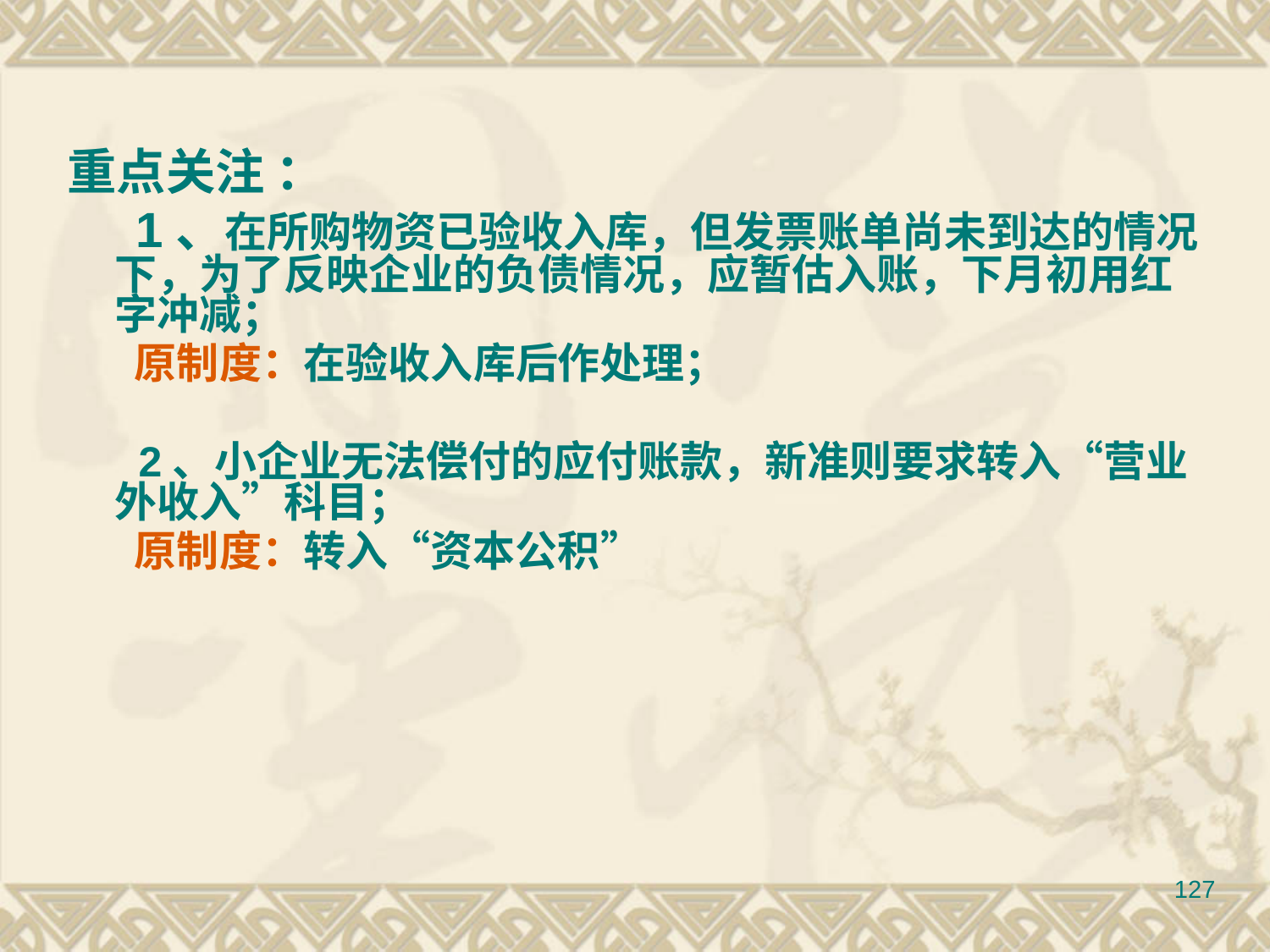

重点关注 ：
     1、在所购物资已验收入库，但发票账单尚未到达的情况下，为了反映企业的负债情况，应暂估入账，下月初用红字冲减；
      原制度：在验收入库后作处理；

      2、小企业无法偿付的应付账款，新准则要求转入“营业外收入”科目；
      原制度：转入“资本公积”

127